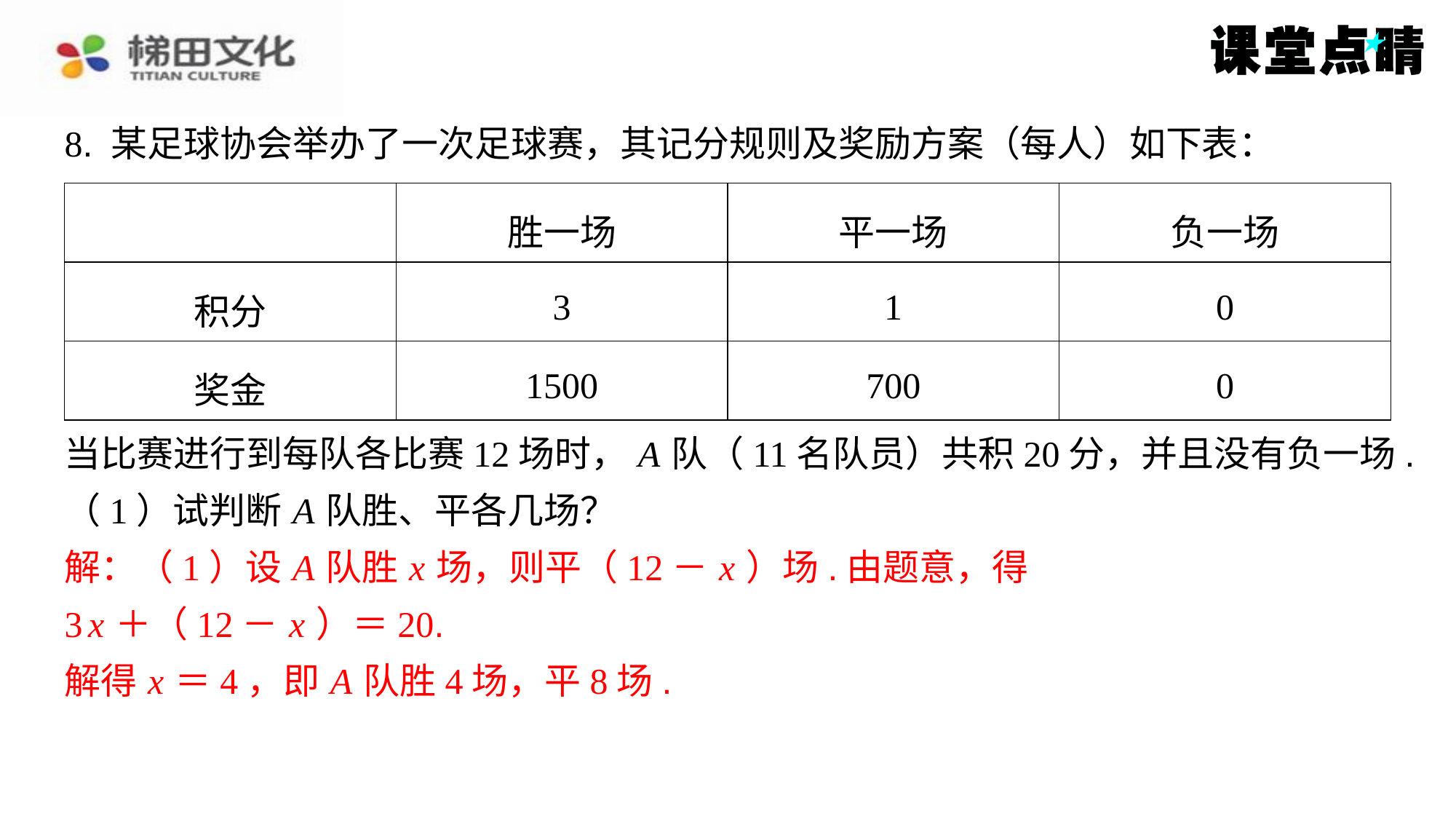

8. 某足球协会举办了一次足球赛，其记分规则及奖励方案（每人）如下表：
|  | 胜一场 | 平一场 | 负一场 |
| --- | --- | --- | --- |
| 积分 | 3 | 1 | 0 |
| 奖金 | 1500 | 700 | 0 |
当比赛进行到每队各比赛12场时， A 队（11名队员）共积20分，并且没有负一场.
（1）试判断 A 队胜、平各几场？
解：（1）设 A 队胜 x 场，则平（12－ x ）场.由题意，得
3 x ＋（12－ x ）＝20.
解得 x ＝4，即 A 队胜4场，平8场.
解：（1）设 A 队胜 x 场，则平（12－ x ）场.由题意，得
3 x ＋（12－ x ）＝20.
解得 x ＝4，即 A 队胜4场，平8场.